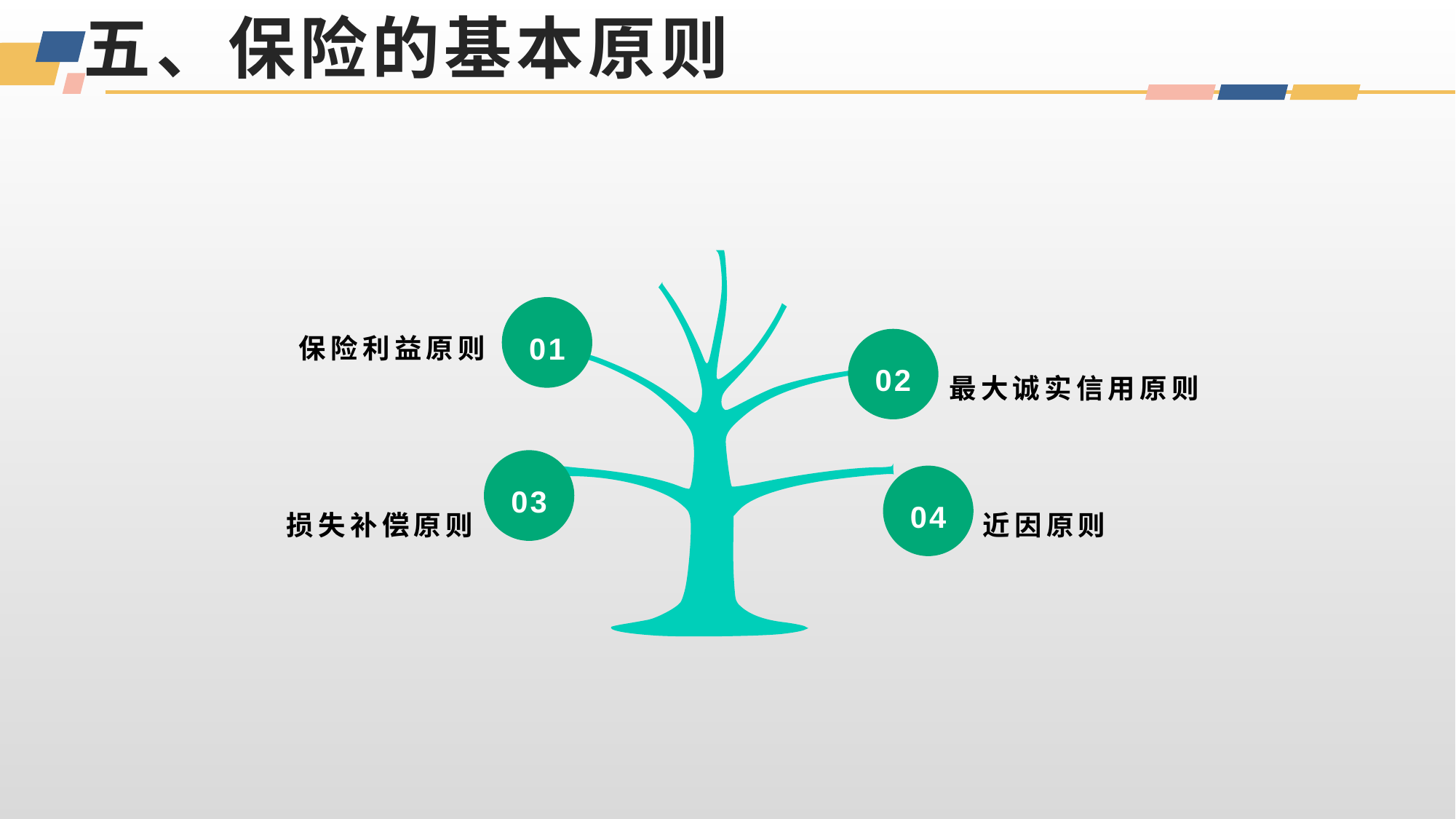

# 五、保险的基本原则

保险利益原则
01
02
最大诚实信用原则
03
04
损失补偿原则
近因原则